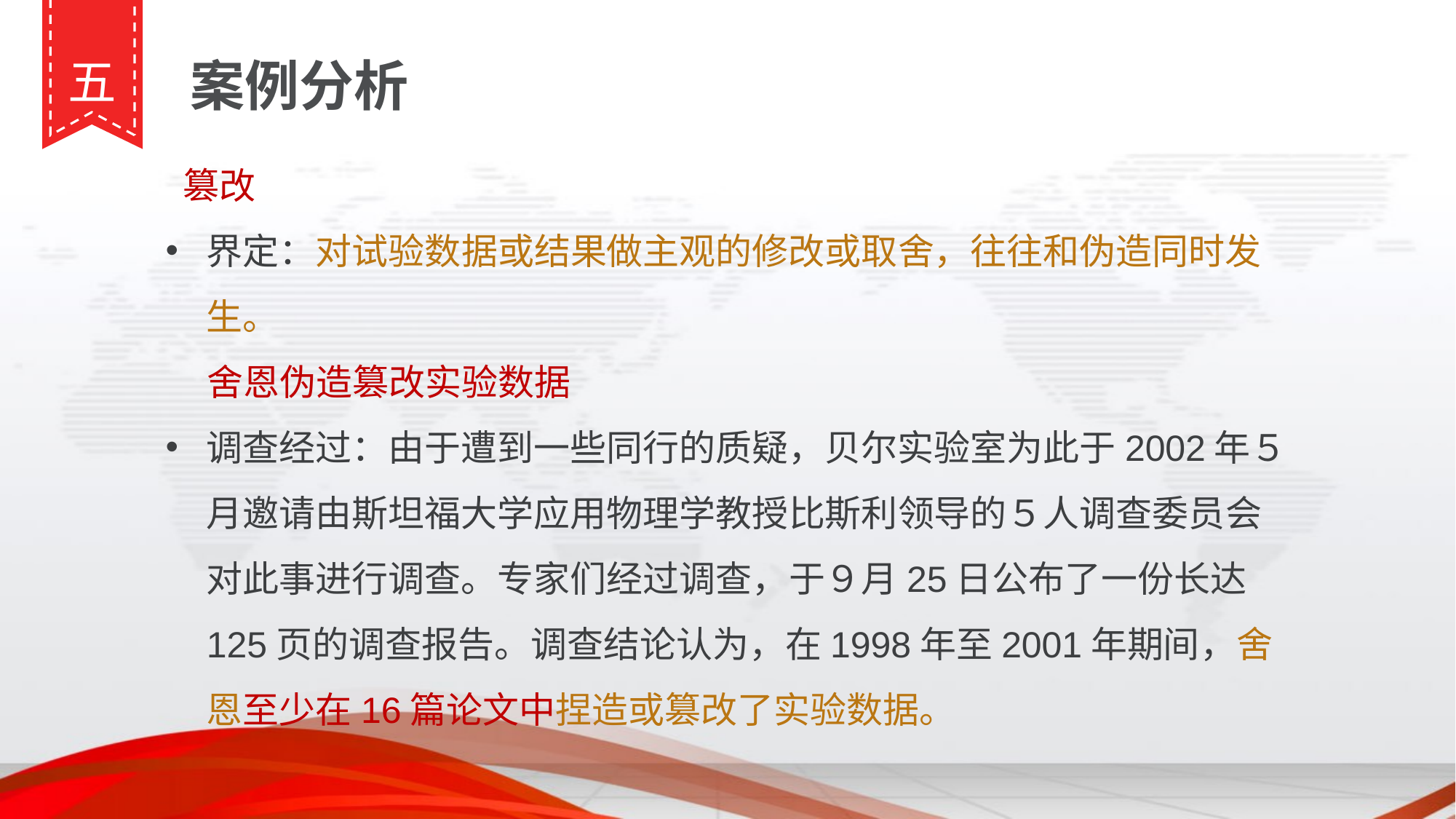

五
案例分析
 篡改
界定：对试验数据或结果做主观的修改或取舍，往往和伪造同时发生。
    舍恩伪造篡改实验数据
调查经过：由于遭到一些同行的质疑，贝尔实验室为此于2002年５月邀请由斯坦福大学应用物理学教授比斯利领导的５人调查委员会对此事进行调查。专家们经过调查，于９月25日公布了一份长达125页的调查报告。调查结论认为，在1998年至2001年期间，舍恩至少在16篇论文中捏造或篡改了实验数据。